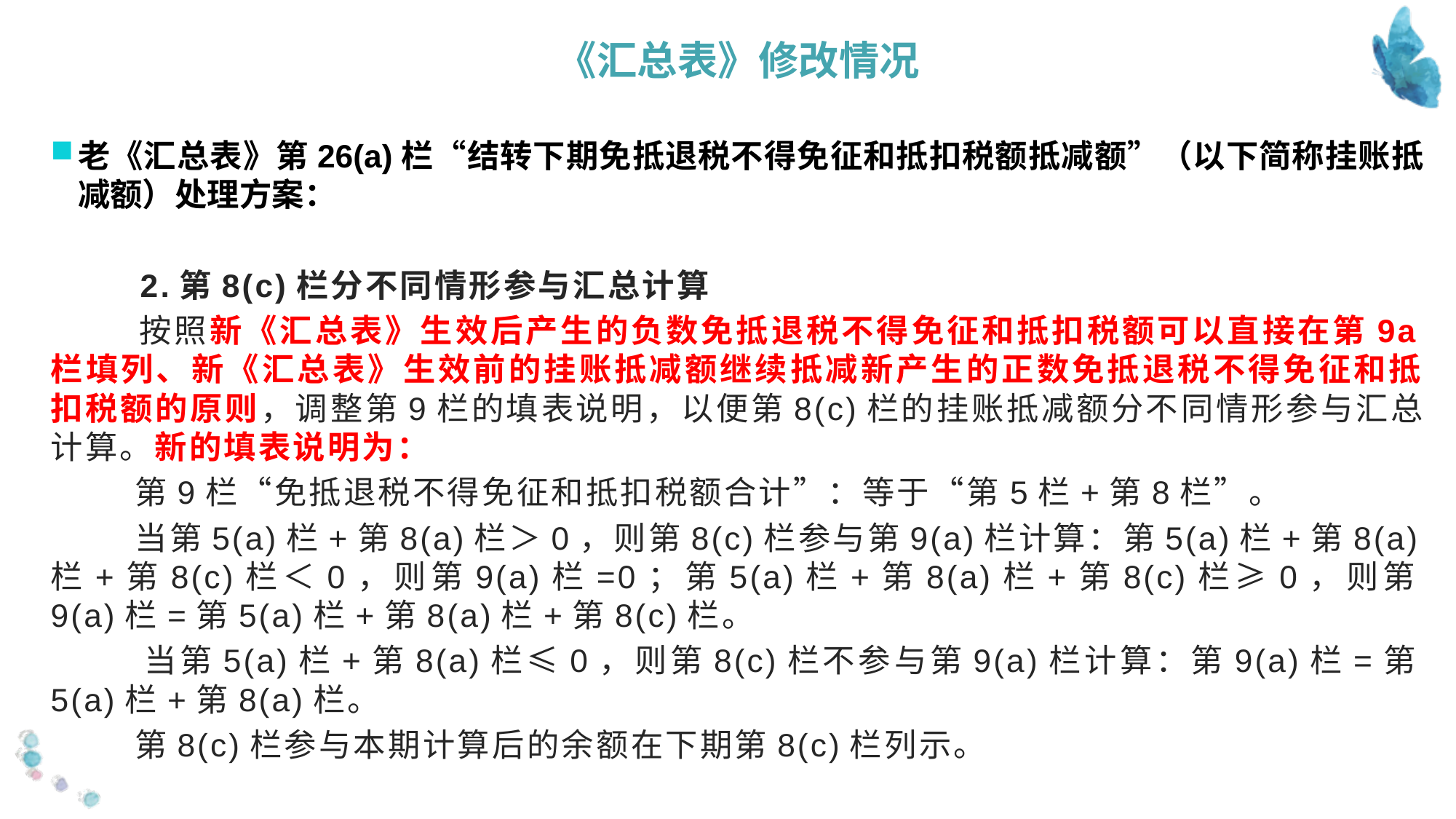

《汇总表》修改情况

老《汇总表》第26(a)栏“结转下期免抵退税不得免征和抵扣税额抵减额”（以下简称挂账抵减额）处理方案：

        2.第8(c)栏分不同情形参与汇总计算
        按照新《汇总表》生效后产生的负数免抵退税不得免征和抵扣税额可以直接在第9a栏填列、新《汇总表》生效前的挂账抵减额继续抵减新产生的正数免抵退税不得免征和抵扣税额的原则，调整第9栏的填表说明，以便第8(c)栏的挂账抵减额分不同情形参与汇总计算。新的填表说明为：
        第9栏“免抵退税不得免征和抵扣税额合计”：等于“第5栏+第8栏”。
        当第5(a)栏+第8(a)栏＞0，则第8(c)栏参与第9(a)栏计算：第5(a)栏+第8(a)栏+第8(c)栏＜0，则第9(a)栏=0；第5(a)栏+第8(a)栏+第8(c)栏≥0，则第9(a)栏=第5(a)栏+第8(a)栏+第8(c)栏。
        当第5(a)栏+第8(a)栏≤0，则第8(c)栏不参与第9(a)栏计算：第9(a)栏=第5(a)栏+第8(a)栏。
        第8(c)栏参与本期计算后的余额在下期第8(c)栏列示。